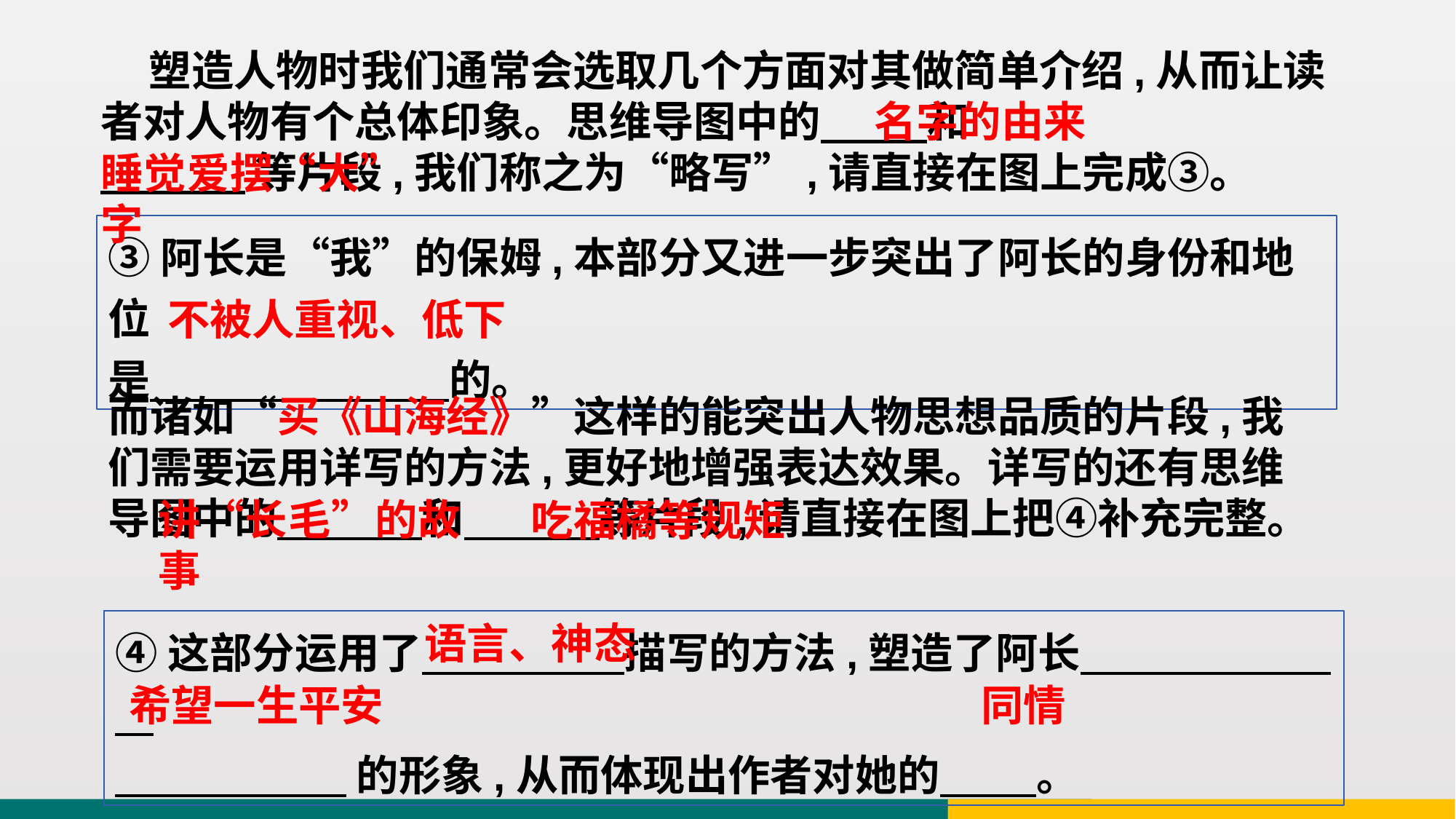

塑造人物时我们通常会选取几个方面对其做简单介绍,从而让读者对人物有个总体印象。思维导图中的           和
               等片段,我们称之为“略写”,请直接在图上完成③。
名字的由来
睡觉爱摆“大”字
③阿长是“我”的保姆,本部分又进一步突出了阿长的身份和地位
是                               的。
不被人重视、低下
而诸如“买《山海经》”这样的能突出人物思想品质的片段,我们需要运用详写的方法,更好地增强表达效果。详写的还有思维导图中的               和              等片段,请直接在图上把④补充完整。
讲“长毛”的故事
吃福橘等规矩
④这部分运用了                     描写的方法,塑造了阿长
                        的形象,从而体现出作者对她的          。
语言、神态
希望一生平安
同情